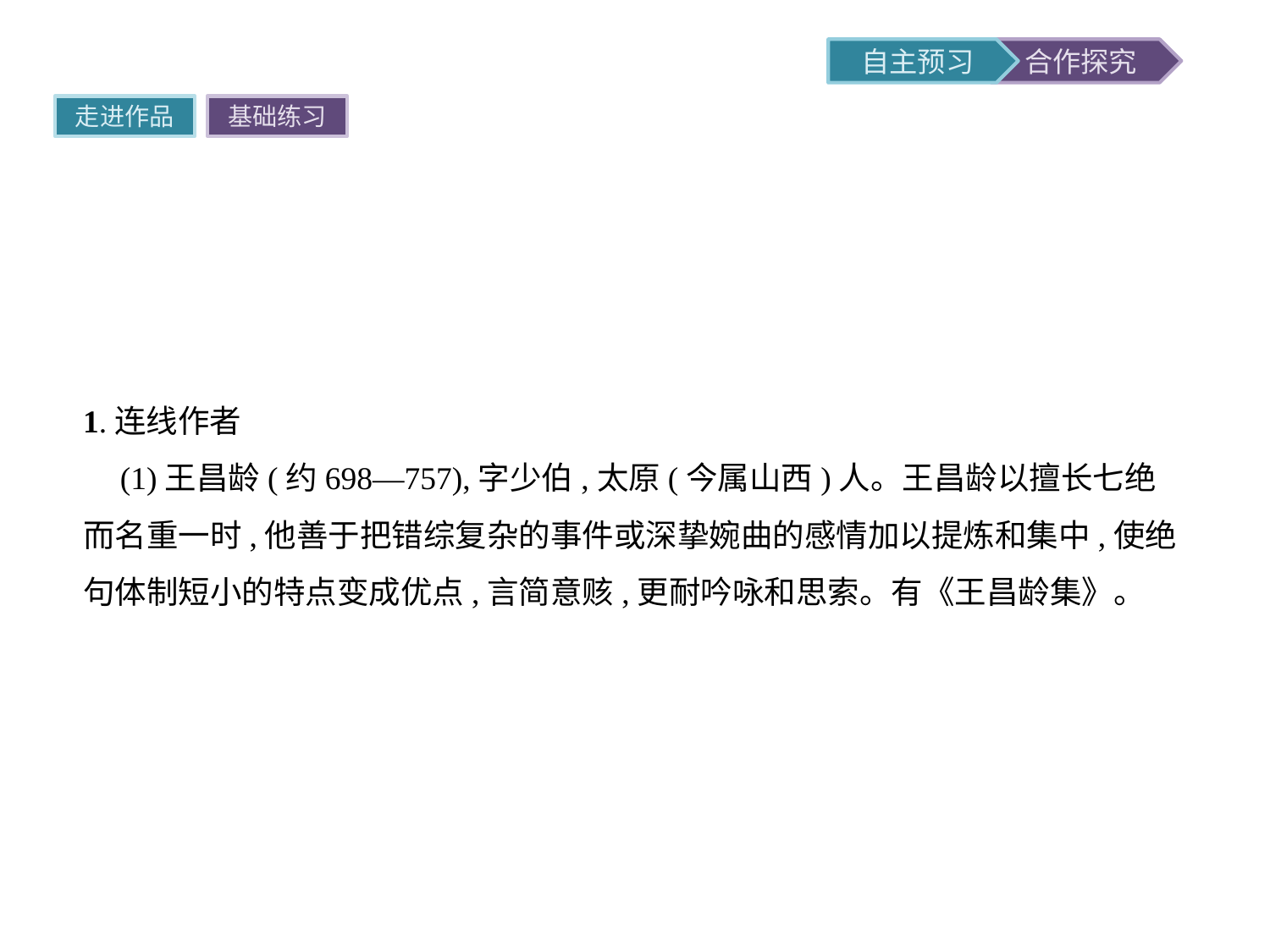

走进作品
基础练习
1.连线作者
(1)王昌龄(约698—757),字少伯,太原(今属山西)人。王昌龄以擅长七绝而名重一时,他善于把错综复杂的事件或深挚婉曲的感情加以提炼和集中,使绝句体制短小的特点变成优点,言简意赅,更耐吟咏和思索。有《王昌龄集》。